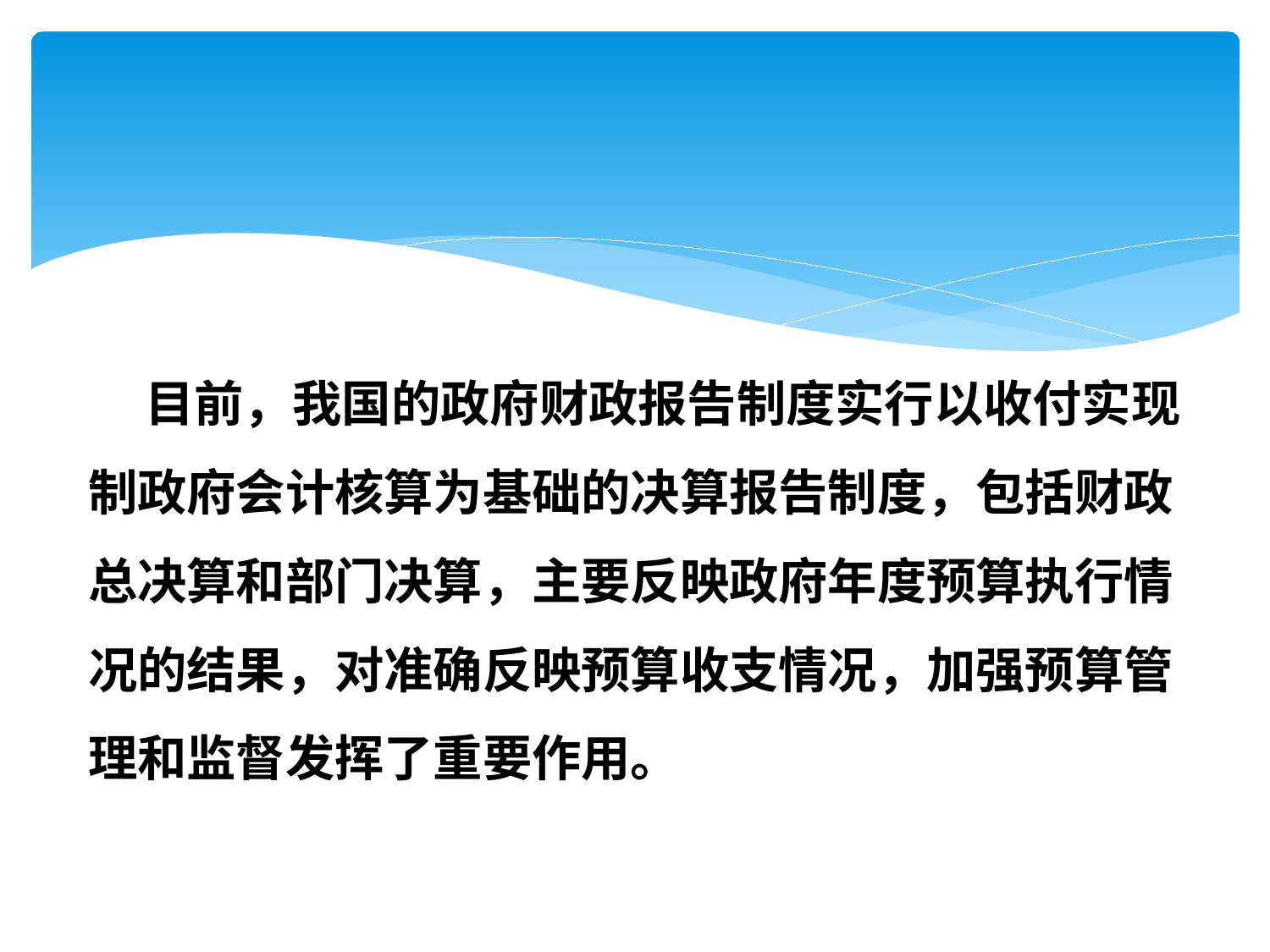

# 目前，我国的政府财政报告制度实行以收付实现制政府会计核算为基础的决算报告制度，包括财政总决算和部门决算，主要反映政府年度预算执行情况的结果，对准确反映预算收支情况，加强预算管理和监督发挥了重要作用。